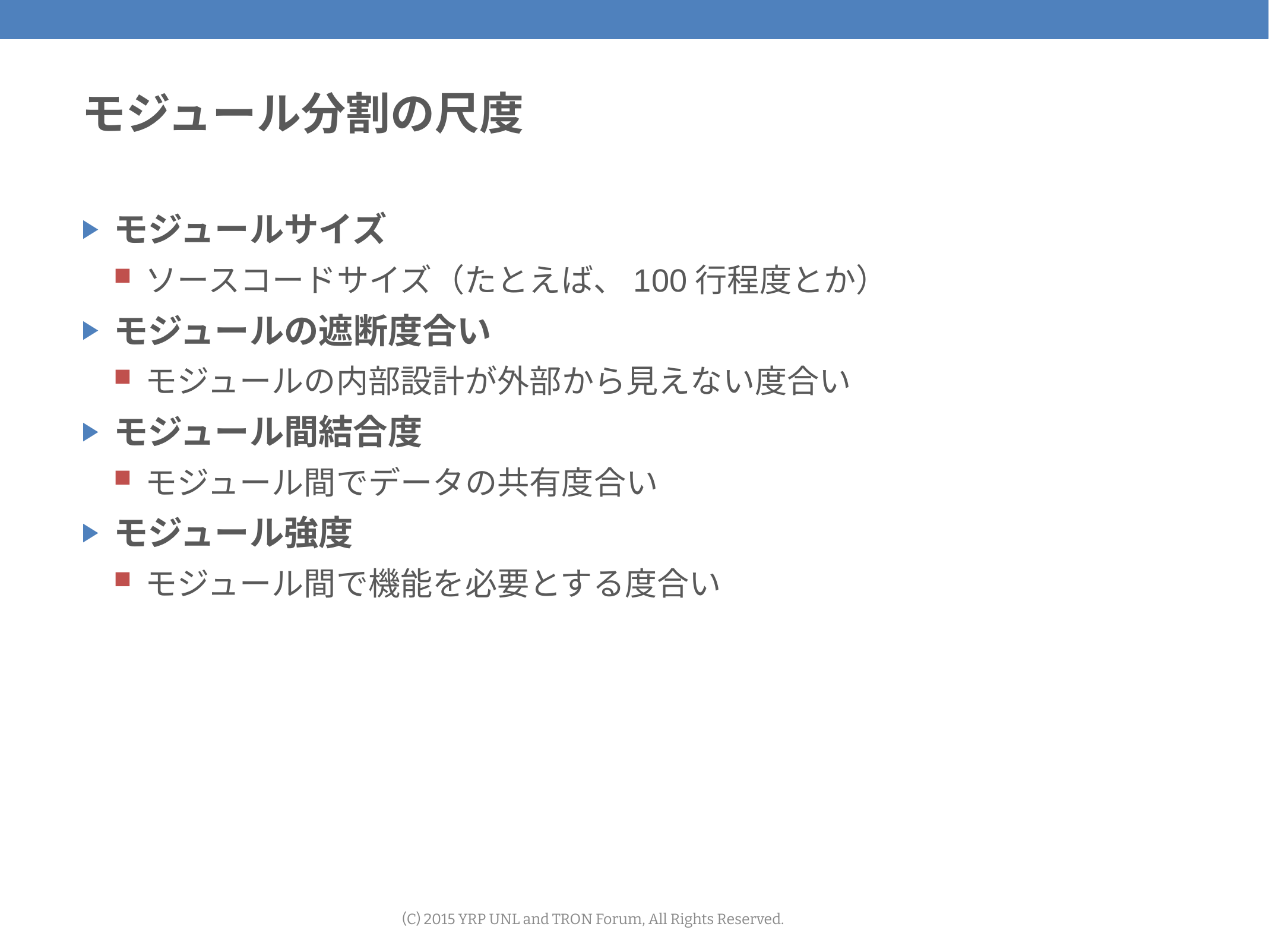

# モジュール分割の尺度
モジュールサイズ
ソースコードサイズ（たとえば、100行程度とか）
モジュールの遮断度合い
モジュールの内部設計が外部から見えない度合い
モジュール間結合度
モジュール間でデータの共有度合い
モジュール強度
モジュール間で機能を必要とする度合い
(C) 2015 YRP UNL and TRON Forum, All Rights Reserved.
64